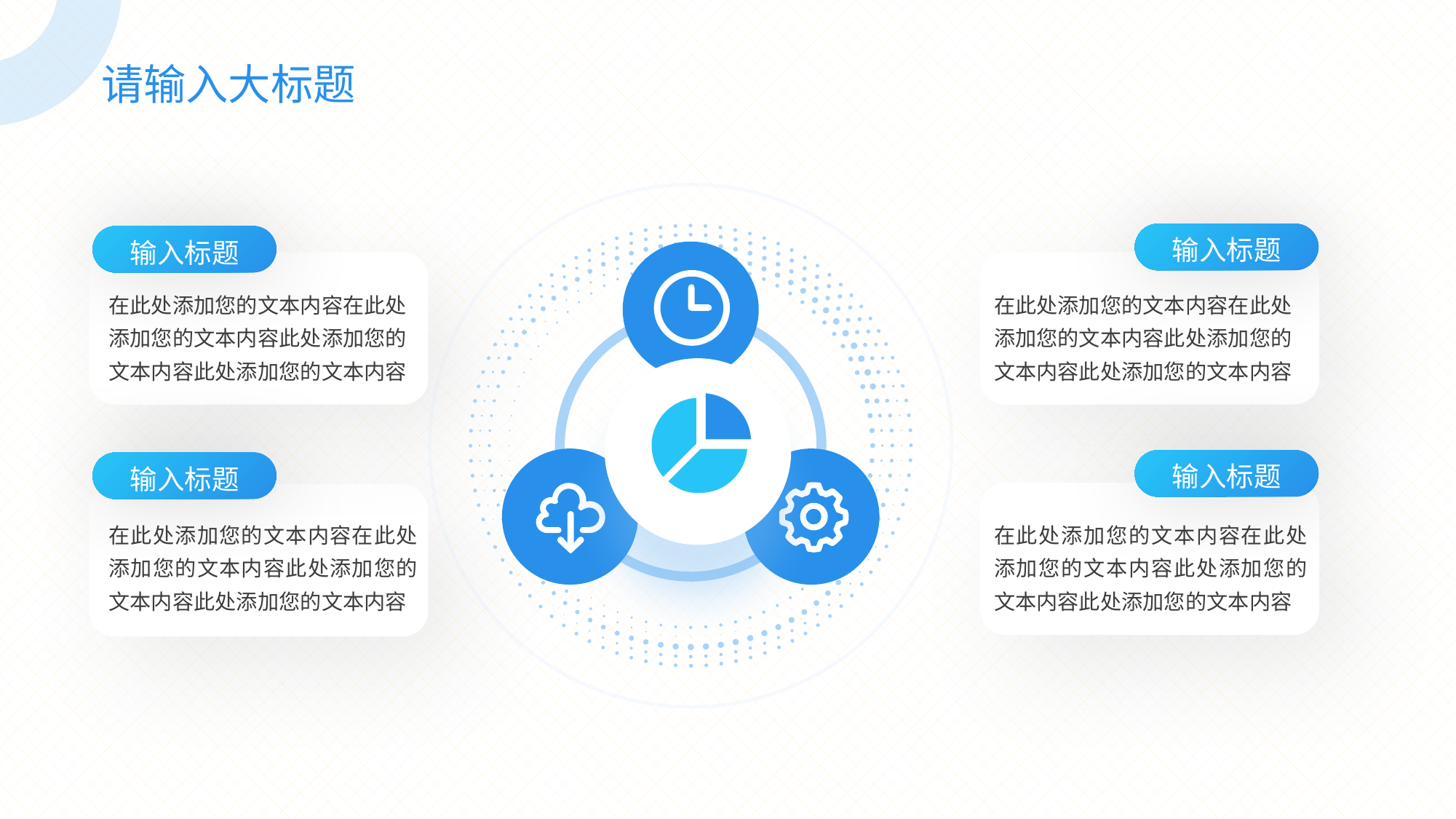

请输入大标题

输入标题
输入标题

在此处添加您的文本内容在此处添加您的文本内容此处添加您的文本内容此处添加您的文本内容
在此处添加您的文本内容在此处添加您的文本内容此处添加您的文本内容此处添加您的文本内容

输入标题
输入标题

在此处添加您的文本内容在此处添加您的文本内容此处添加您的文本内容此处添加您的文本内容
在此处添加您的文本内容在此处添加您的文本内容此处添加您的文本内容此处添加您的文本内容